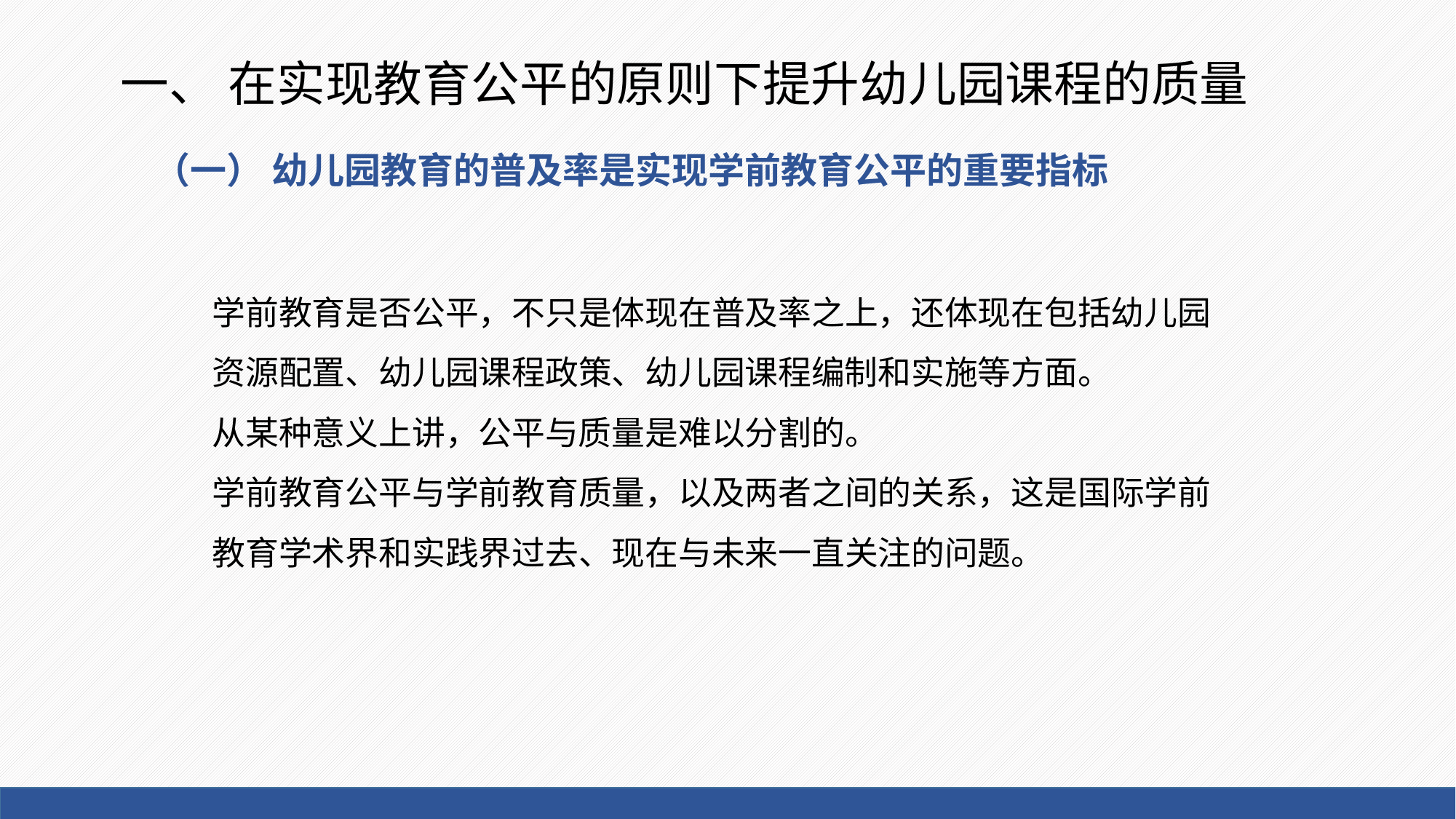

# 一、 在实现教育公平的原则下提升幼儿园课程的质量
（一） 幼儿园教育的普及率是实现学前教育公平的重要指标
学前教育是否公平，不只是体现在普及率之上，还体现在包括幼儿园资源配置、幼儿园课程政策、幼儿园课程编制和实施等方面。
从某种意义上讲，公平与质量是难以分割的。
学前教育公平与学前教育质量，以及两者之间的关系，这是国际学前教育学术界和实践界过去、现在与未来一直关注的问题。